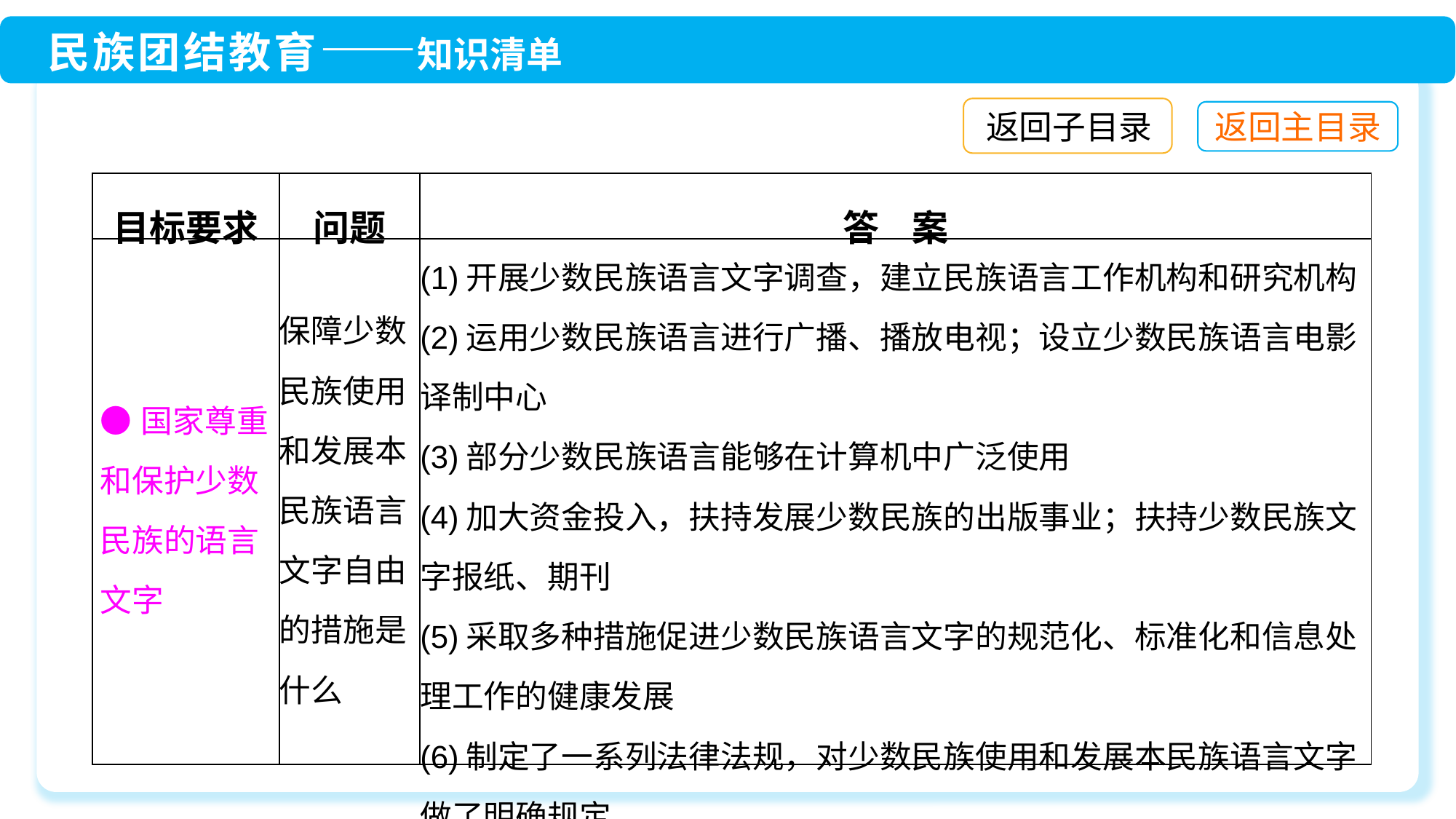

返回子目录
| 目标要求 | 问题 | 答 案 |
| --- | --- | --- |
| ●国家尊重和保护少数民族的语言文字 | 保障少数民族使用和发展本民族语言文字自由的措施是什么 | (1)开展少数民族语言文字调查，建立民族语言工作机构和研究机构 (2)运用少数民族语言进行广播、播放电视；设立少数民族语言电影译制中心 (3)部分少数民族语言能够在计算机中广泛使用 (4)加大资金投入，扶持发展少数民族的出版事业；扶持少数民族文字报纸、期刊 (5)采取多种措施促进少数民族语言文字的规范化、标准化和信息处理工作的健康发展 (6)制定了一系列法律法规，对少数民族使用和发展本民族语言文字做了明确规定 |